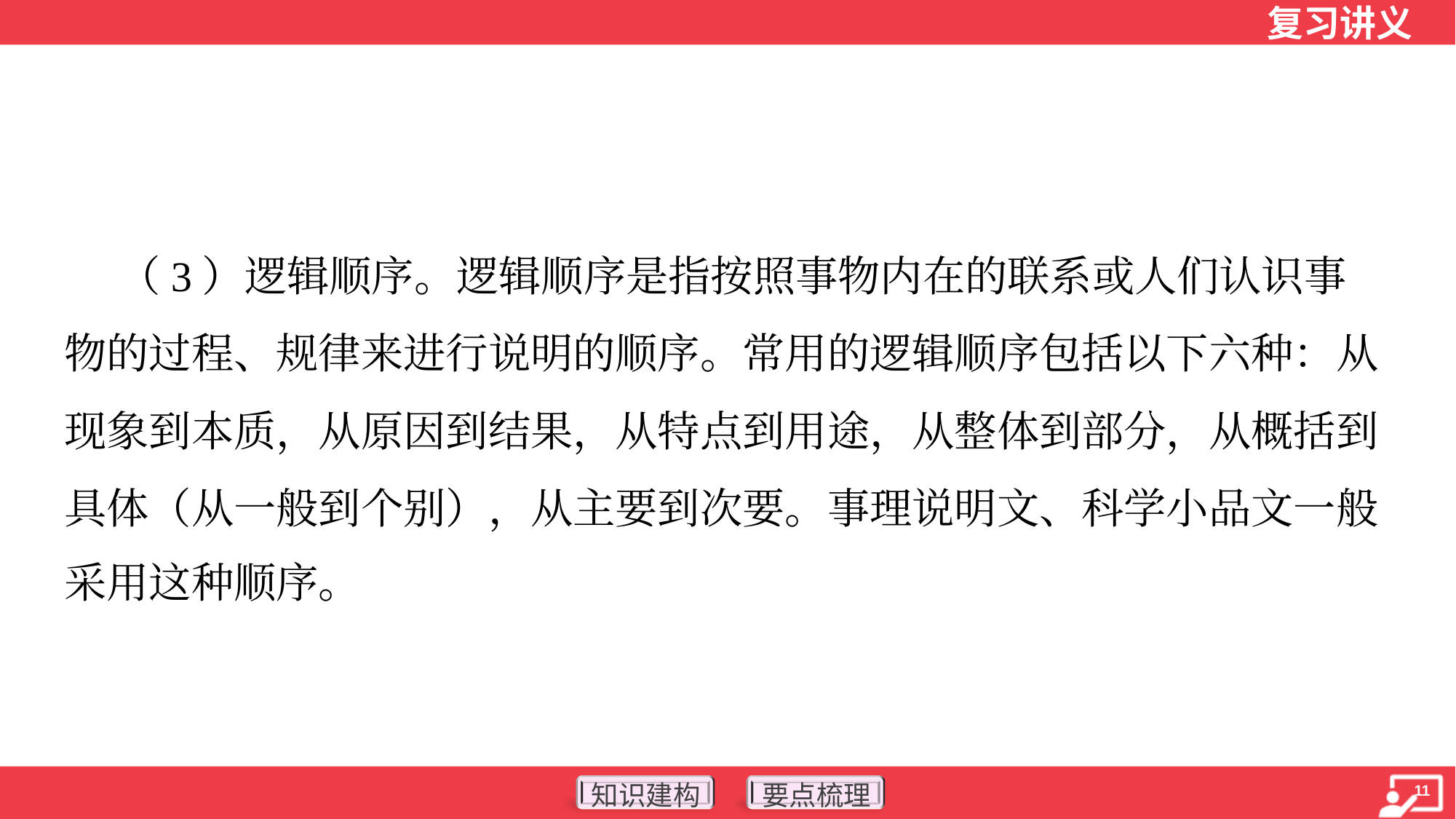

（3）逻辑顺序。逻辑顺序是指按照事物内在的联系或人们认识事
物的过程、规律来进行说明的顺序。常用的逻辑顺序包括以下六种：从
现象到本质，从原因到结果，从特点到用途，从整体到部分，从概括到
具体（从一般到个别），从主要到次要。事理说明文、科学小品文一般
采用这种顺序。